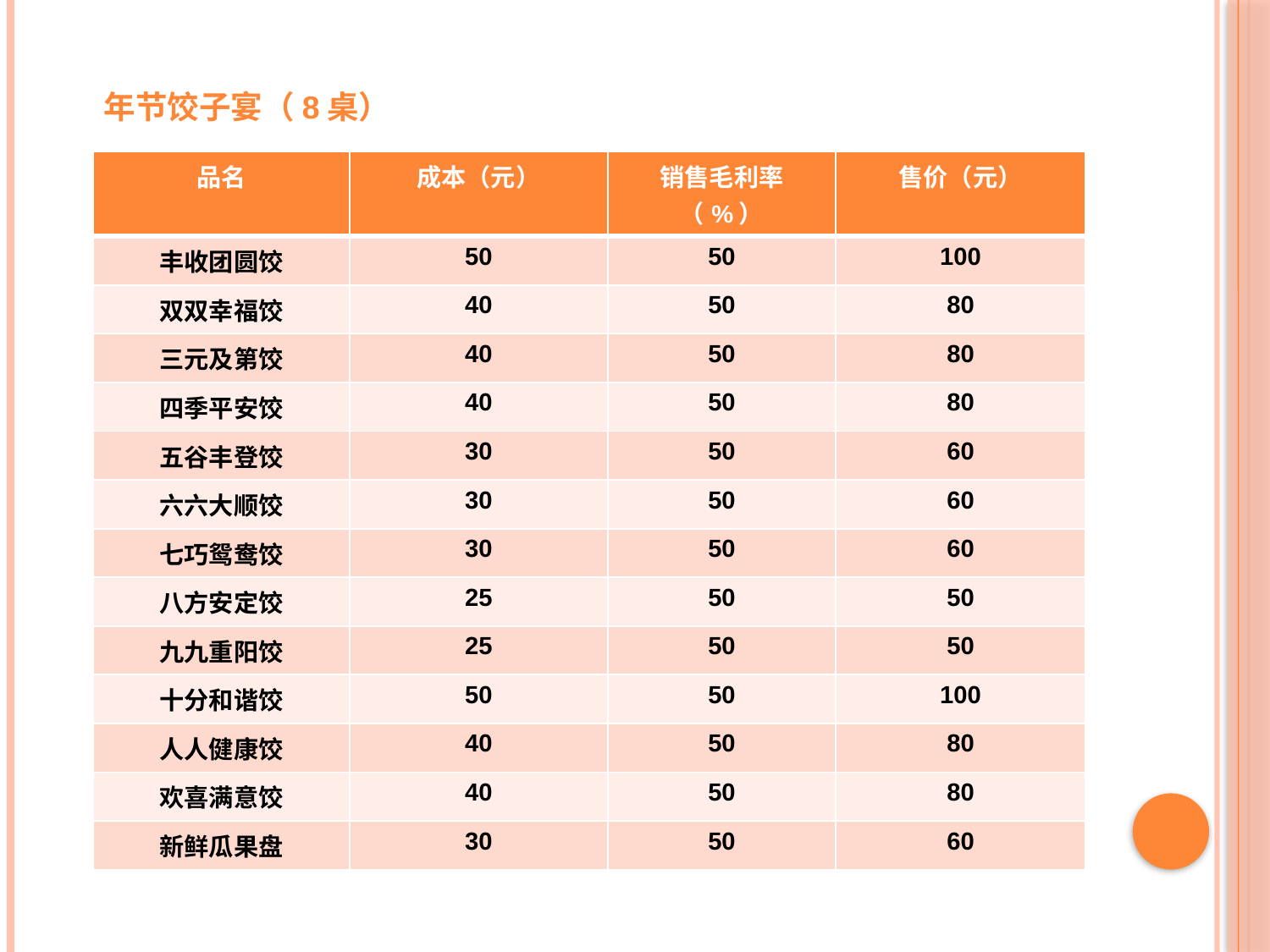

年节饺子宴（8桌）
| 品名 | 成本（元） | 销售毛利率（%） | 售价（元） |
| --- | --- | --- | --- |
| 丰收团圆饺 | 50 | 50 | 100 |
| 双双幸福饺 | 40 | 50 | 80 |
| 三元及第饺 | 40 | 50 | 80 |
| 四季平安饺 | 40 | 50 | 80 |
| 五谷丰登饺 | 30 | 50 | 60 |
| 六六大顺饺 | 30 | 50 | 60 |
| 七巧鸳鸯饺 | 30 | 50 | 60 |
| 八方安定饺 | 25 | 50 | 50 |
| 九九重阳饺 | 25 | 50 | 50 |
| 十分和谐饺 | 50 | 50 | 100 |
| 人人健康饺 | 40 | 50 | 80 |
| 欢喜满意饺 | 40 | 50 | 80 |
| 新鲜瓜果盘 | 30 | 50 | 60 |